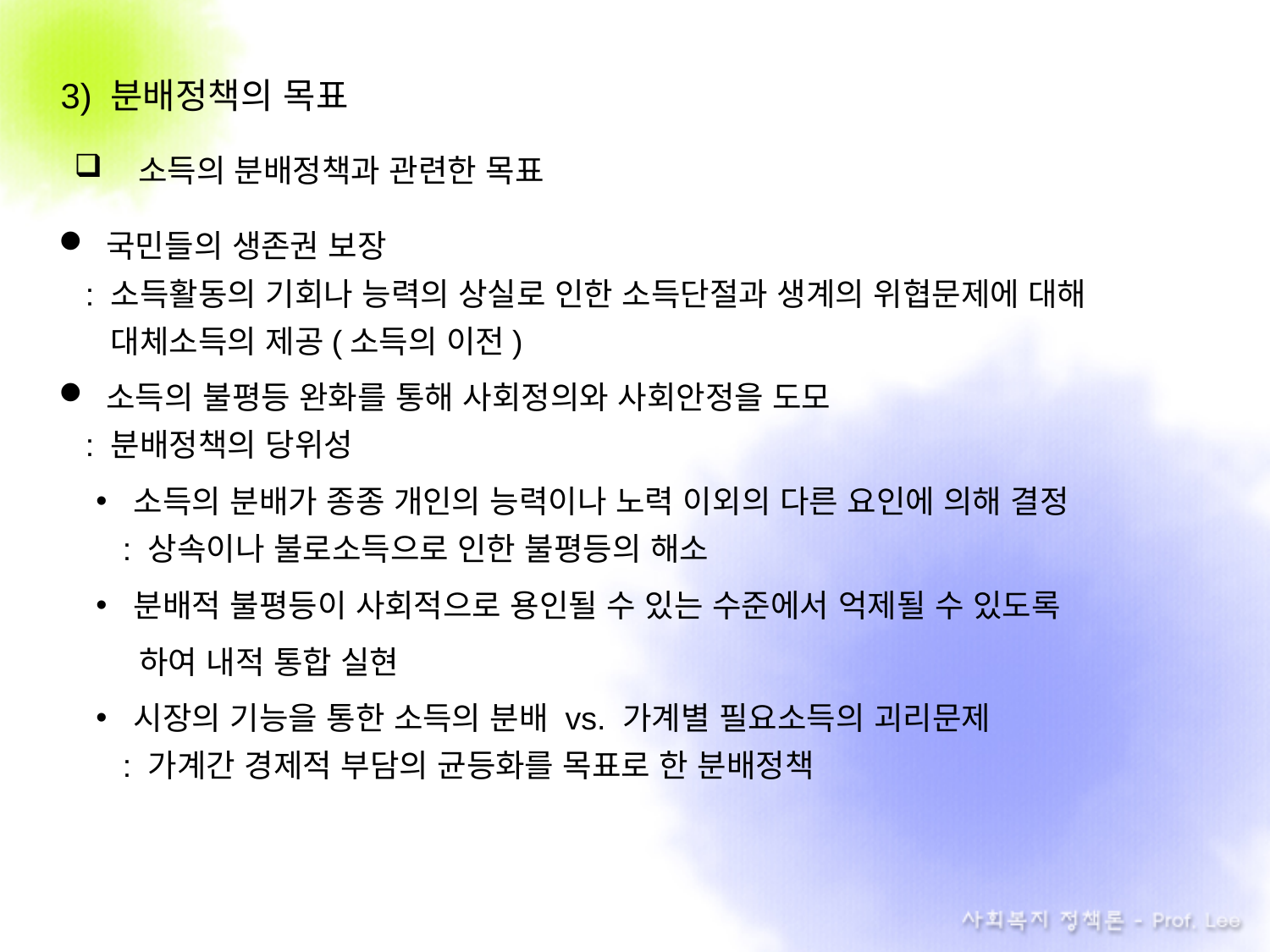

3) 분배정책의 목표

 소득의 분배정책과 관련한 목표

국민들의 생존권 보장
   : 소득활동의 기회나 능력의 상실로 인한 소득단절과 생계의 위협문제에 대해
   . 대체소득의 제공(소득의 이전)
소득의 불평등 완화를 통해 사회정의와 사회안정을 도모
   : 분배정책의 당위성
소득의 분배가 종종 개인의 능력이나 노력 이외의 다른 요인에 의해 결정
   : 상속이나 불로소득으로 인한 불평등의 해소
분배적 불평등이 사회적으로 용인될 수 있는 수준에서 억제될 수 있도록
    하여 내적 통합 실현
시장의 기능을 통한 소득의 분배 vs. 가계별 필요소득의 괴리문제
   : 가계간 경제적 부담의 균등화를 목표로 한 분배정책